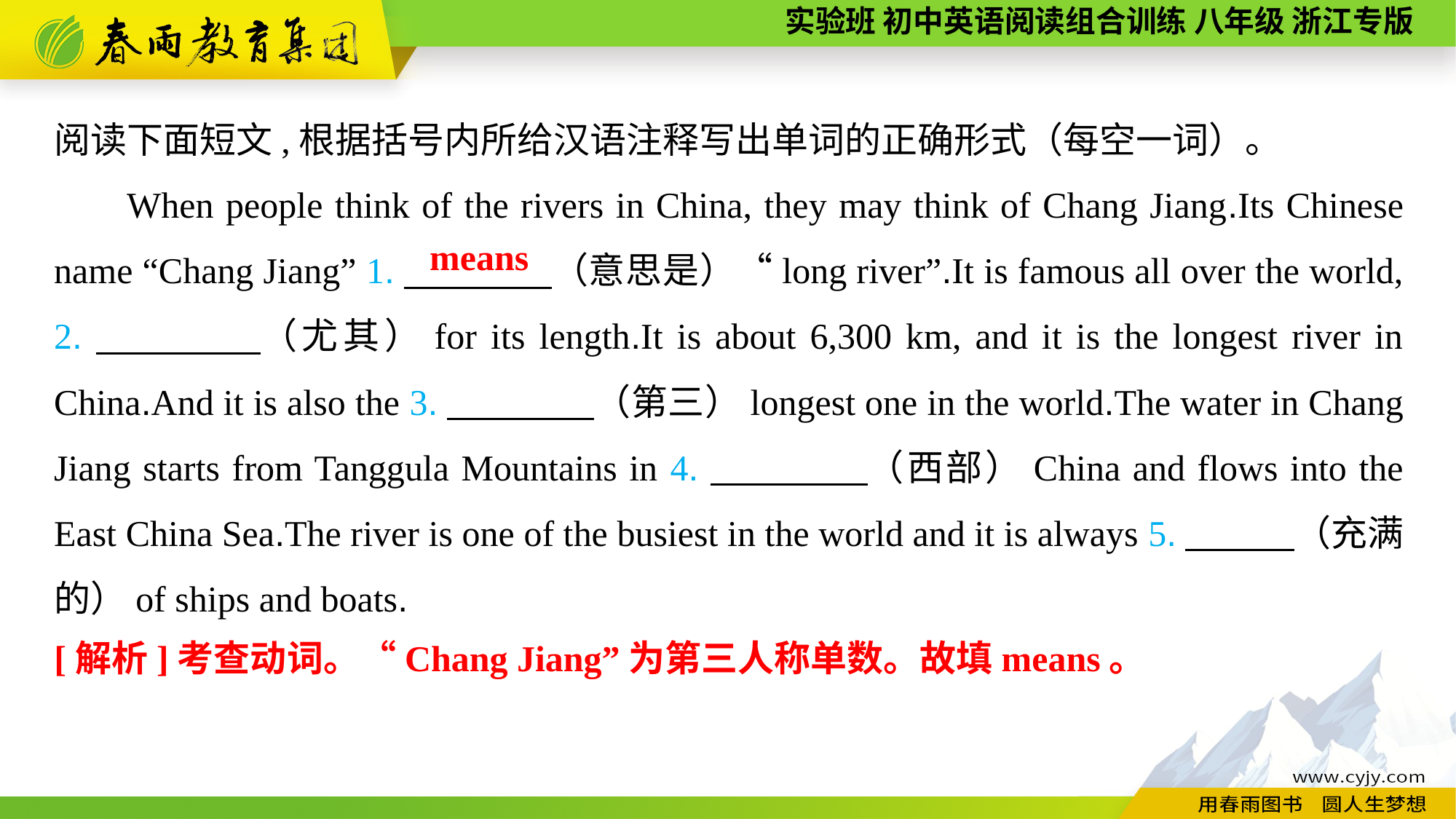

阅读下面短文,根据括号内所给汉语注释写出单词的正确形式（每空一词）。
When people think of the rivers in China, they may think of Chang Jiang.Its Chinese name “Chang Jiang” 1.　　　　（意思是）“long river”.It is famous all over the world, 2.　　　　（尤其）for its length.It is about 6,300 km, and it is the longest river in China.And it is also the 3.　　　　（第三）longest one in the world.The water in Chang Jiang starts from Tanggula Mountains in 4.　　　　（西部）China and flows into the East China Sea.The river is one of the busiest in the world and it is always 5.　　　（充满的）of ships and boats.
means
[解析]考查动词。“Chang Jiang”为第三人称单数。故填means。